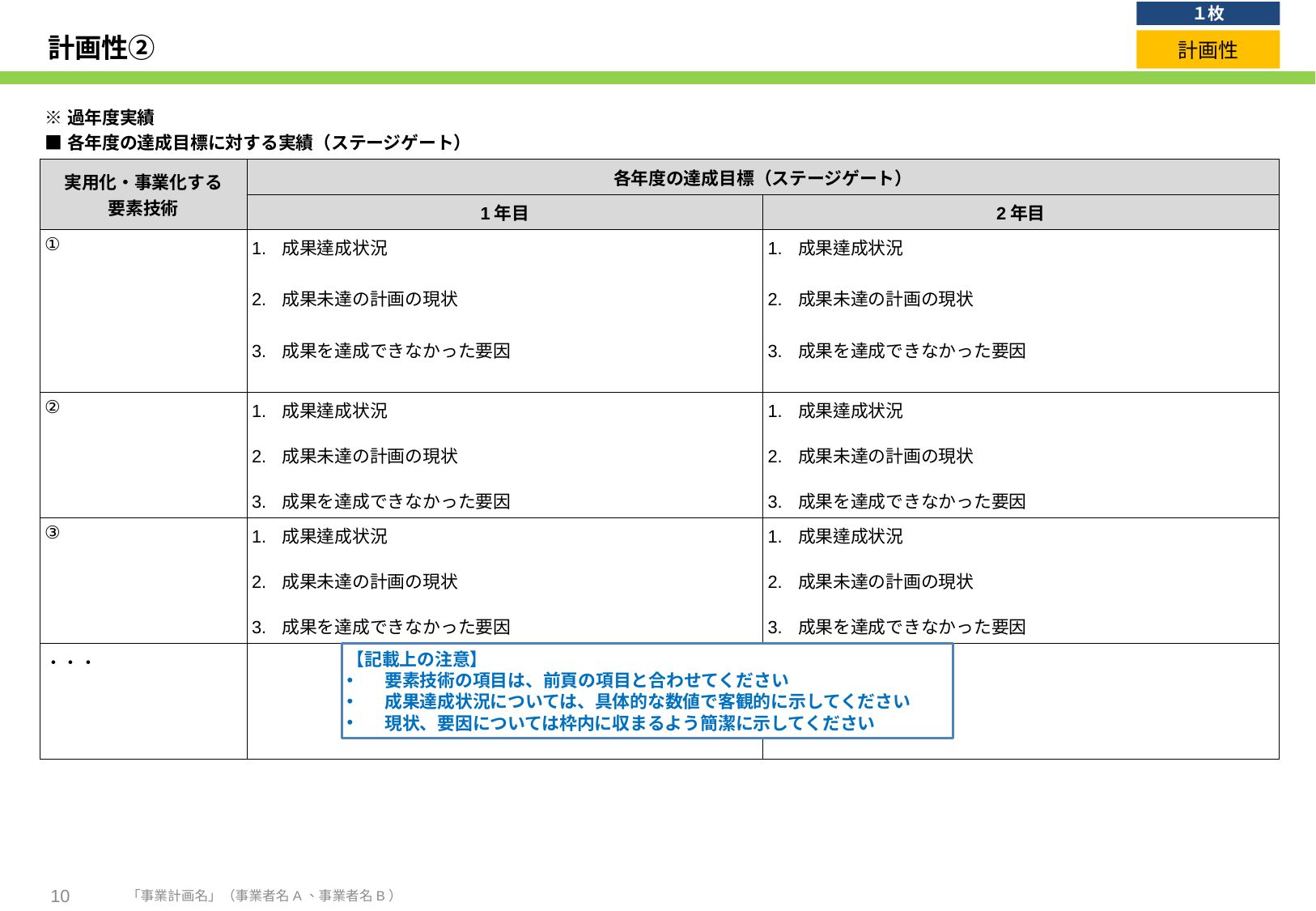

１枚
# 計画性②
計画性
| ※過年度実績 ■各年度の達成目標に対する実績（ステージゲート） |  |  |
| --- | --- | --- |
| 実用化・事業化する 要素技術 | 各年度の達成目標（ステージゲート） |  |
|  | 1年目 | 2年目 |
| ① | 成果達成状況 成果未達の計画の現状 成果を達成できなかった要因 | 成果達成状況 成果未達の計画の現状 成果を達成できなかった要因 |
| ② | 成果達成状況 成果未達の計画の現状 成果を達成できなかった要因 | 成果達成状況 成果未達の計画の現状 成果を達成できなかった要因 |
| ③ | 成果達成状況 成果未達の計画の現状 成果を達成できなかった要因 | 成果達成状況 成果未達の計画の現状 成果を達成できなかった要因 |
| ・・・ |  |  |
【記載上の注意】
要素技術の項目は、前頁の項目と合わせてください
成果達成状況については、具体的な数値で客観的に示してください
現状、要因については枠内に収まるよう簡潔に示してください
10
「事業計画名」（事業者名A、事業者名B）